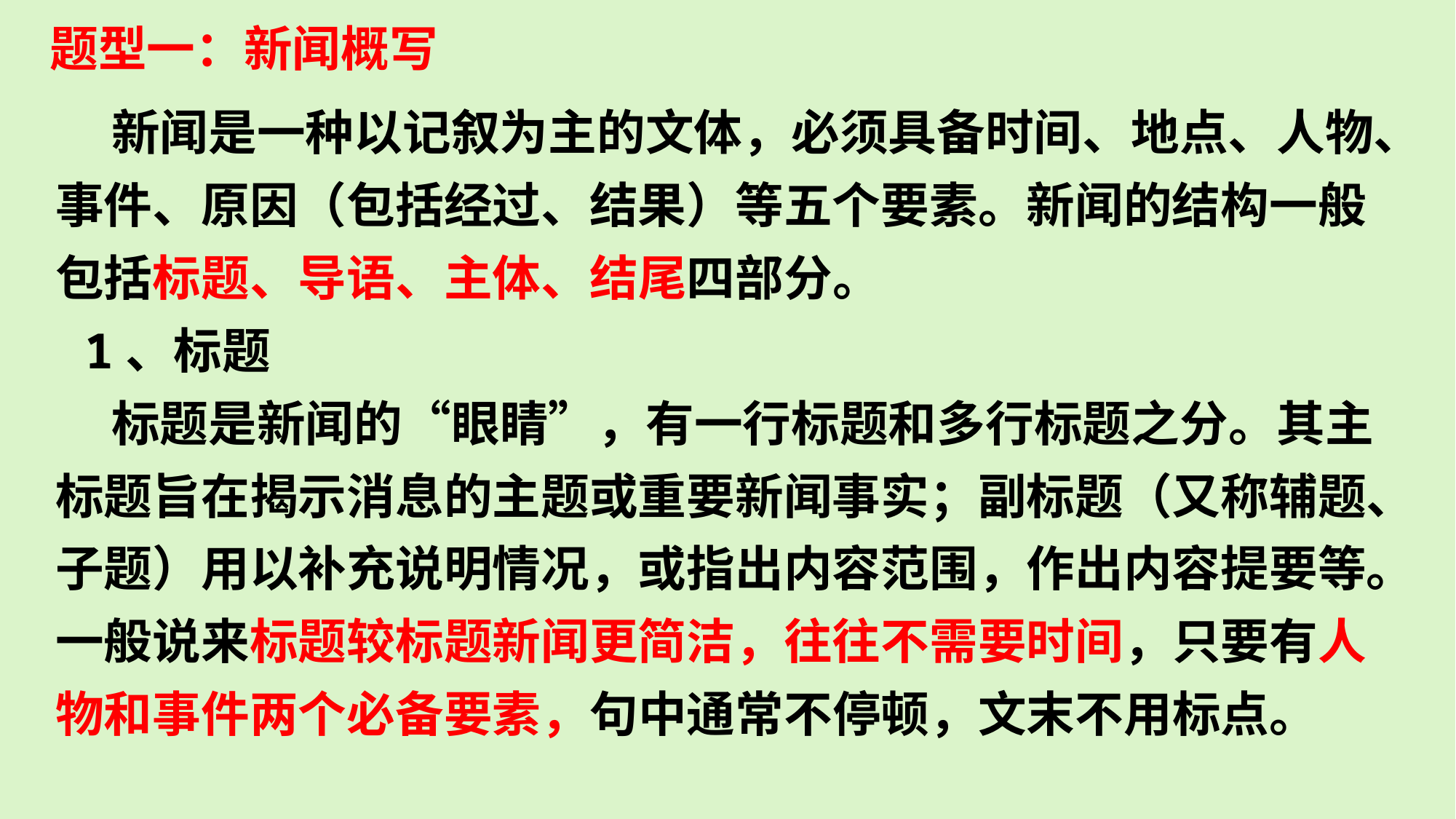

题型一：新闻概写
        新闻是一种以记叙为主的文体，必须具备时间、地点、人物、事件、原因（包括经过、结果）等五个要素。新闻的结构一般包括标题、导语、主体、结尾四部分。
 1、标题
    标题是新闻的“眼睛”，有一行标题和多行标题之分。其主标题旨在揭示消息的主题或重要新闻事实；副标题（又称辅题、子题）用以补充说明情况，或指出内容范围，作出内容提要等。一般说来标题较标题新闻更简洁，往往不需要时间，只要有人物和事件两个必备要素，句中通常不停顿，文末不用标点。